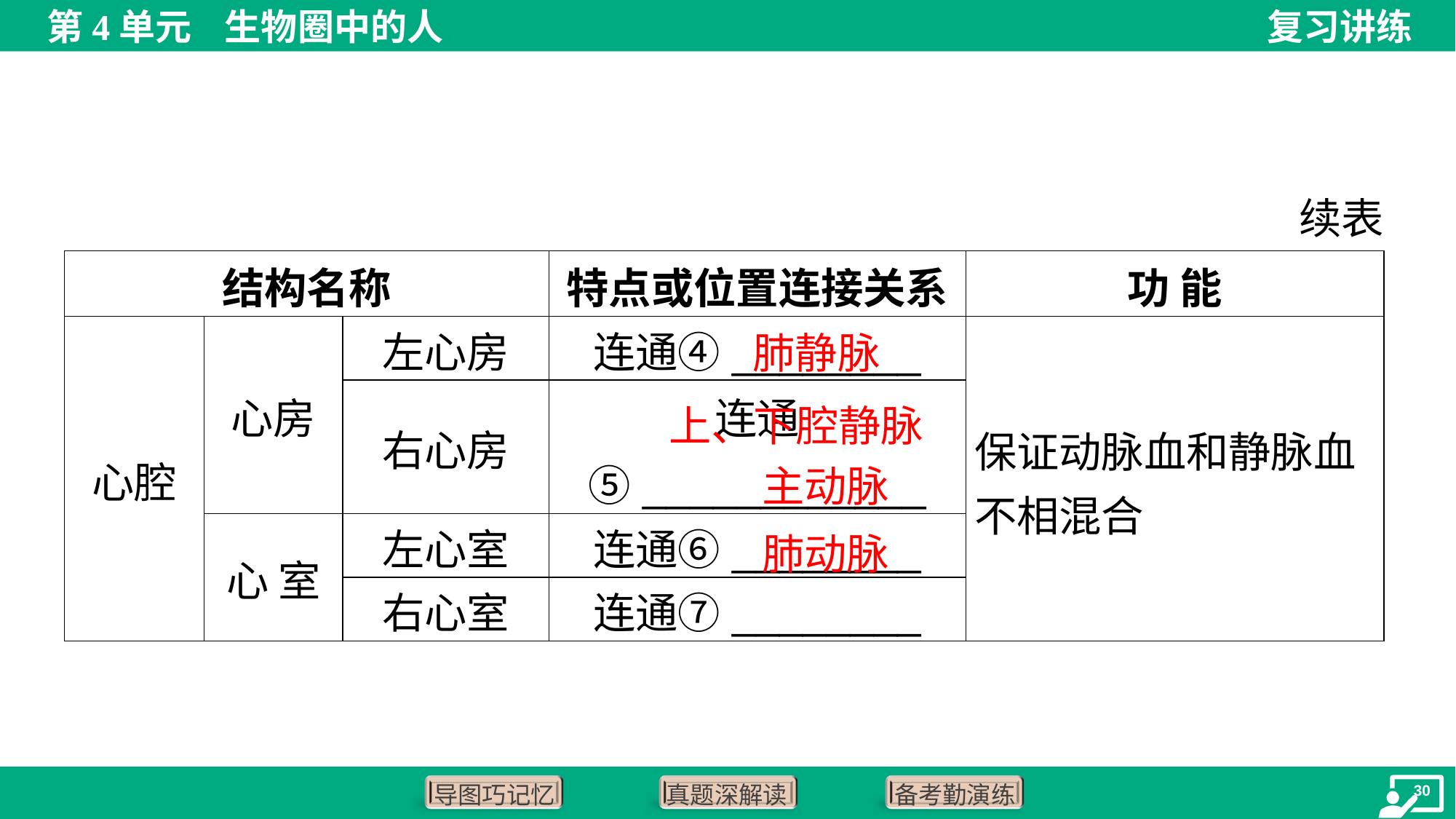

续表
| 结构名称 |  |  | 特点或位置连接关系 | 功 能 |
| --- | --- | --- | --- | --- |
| 心腔 | 心房 | 左心房 | 连通④\_\_\_\_\_\_\_\_ | 保证动脉血和静脉血 不相混合 |
|  |  | 右心房 | 连通⑤\_\_\_\_\_\_\_\_\_\_\_\_ |  |
|  | 心 室 | 左心室 | 连通⑥\_\_\_\_\_\_\_\_ |  |
|  |  | 右心室 | 连通⑦\_\_\_\_\_\_\_\_ |  |
肺静脉
     上、下腔静脉
主动脉
肺动脉